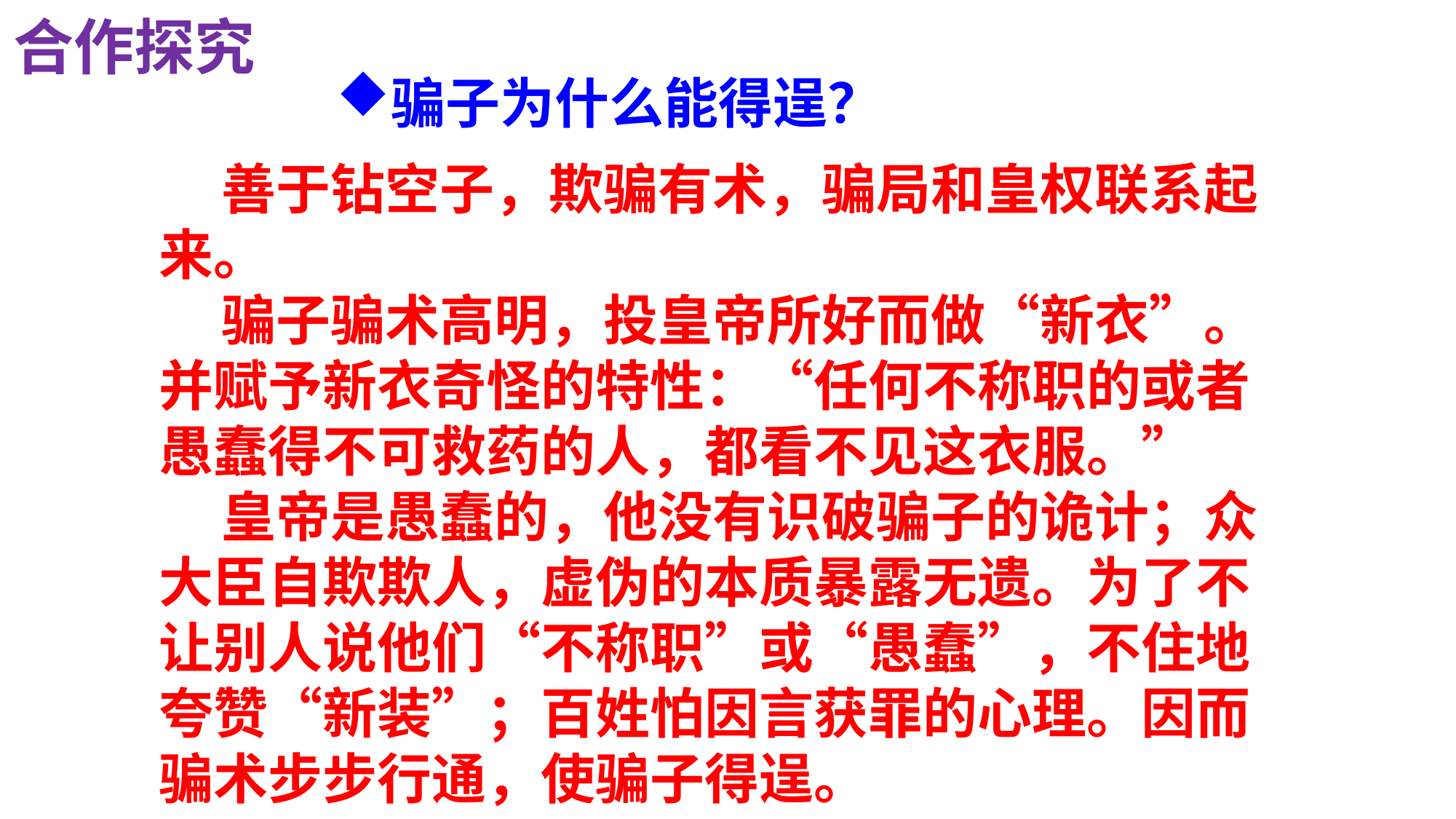

合作探究
骗子为什么能得逞？
    善于钻空子，欺骗有术，骗局和皇权联系起来。
    骗子骗术高明，投皇帝所好而做“新衣”。并赋予新衣奇怪的特性：“任何不称职的或者愚蠢得不可救药的人，都看不见这衣服。”
    皇帝是愚蠢的，他没有识破骗子的诡计；众大臣自欺欺人，虚伪的本质暴露无遗。为了不让别人说他们“不称职”或“愚蠢”，不住地夸赞“新装”；百姓怕因言获罪的心理。因而骗术步步行通，使骗子得逞。